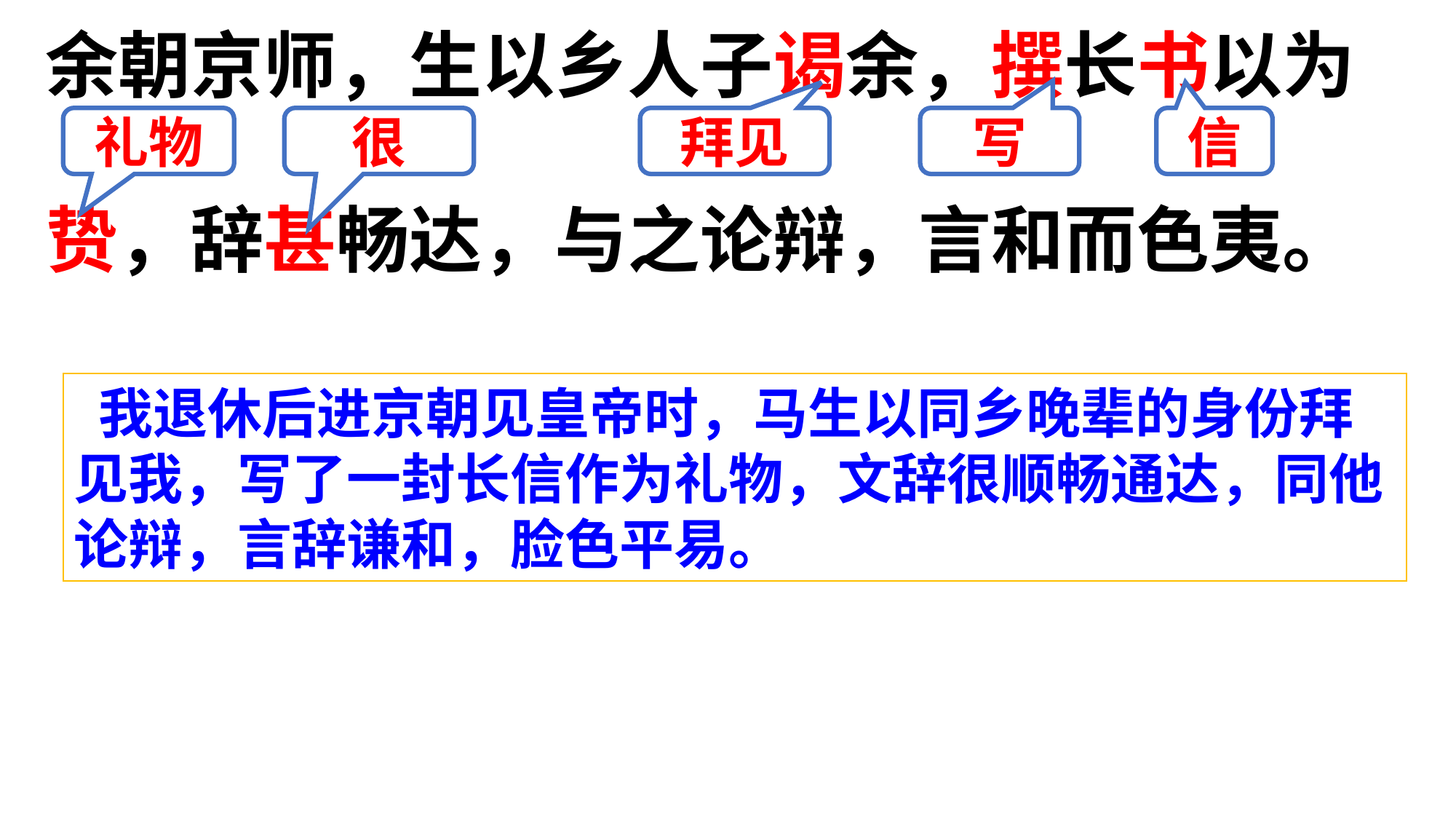

余朝京师，生以乡人子谒余，撰长书以为

贽，辞甚畅达，与之论辩，言和而色夷。

礼物
很
拜见
写
信
  我退休后进京朝见皇帝时，马生以同乡晚辈的身份拜见我，写了一封长信作为礼物，文辞很顺畅通达，同他论辩，言辞谦和，脸色平易。